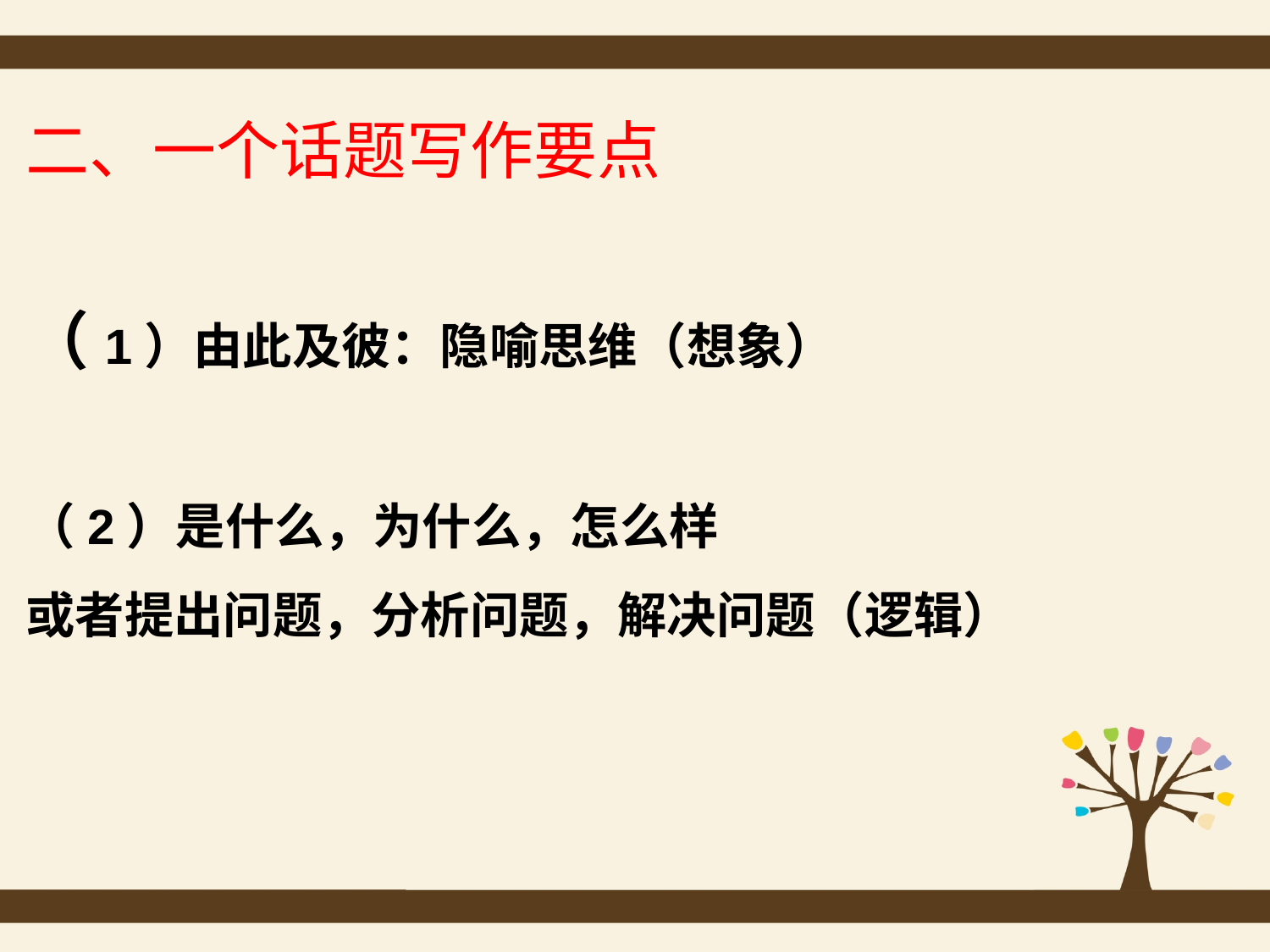

二、一个话题写作要点

（1）由此及彼：隐喻思维（想象）

（2）是什么，为什么，怎么样
或者提出问题，分析问题，解决问题（逻辑）